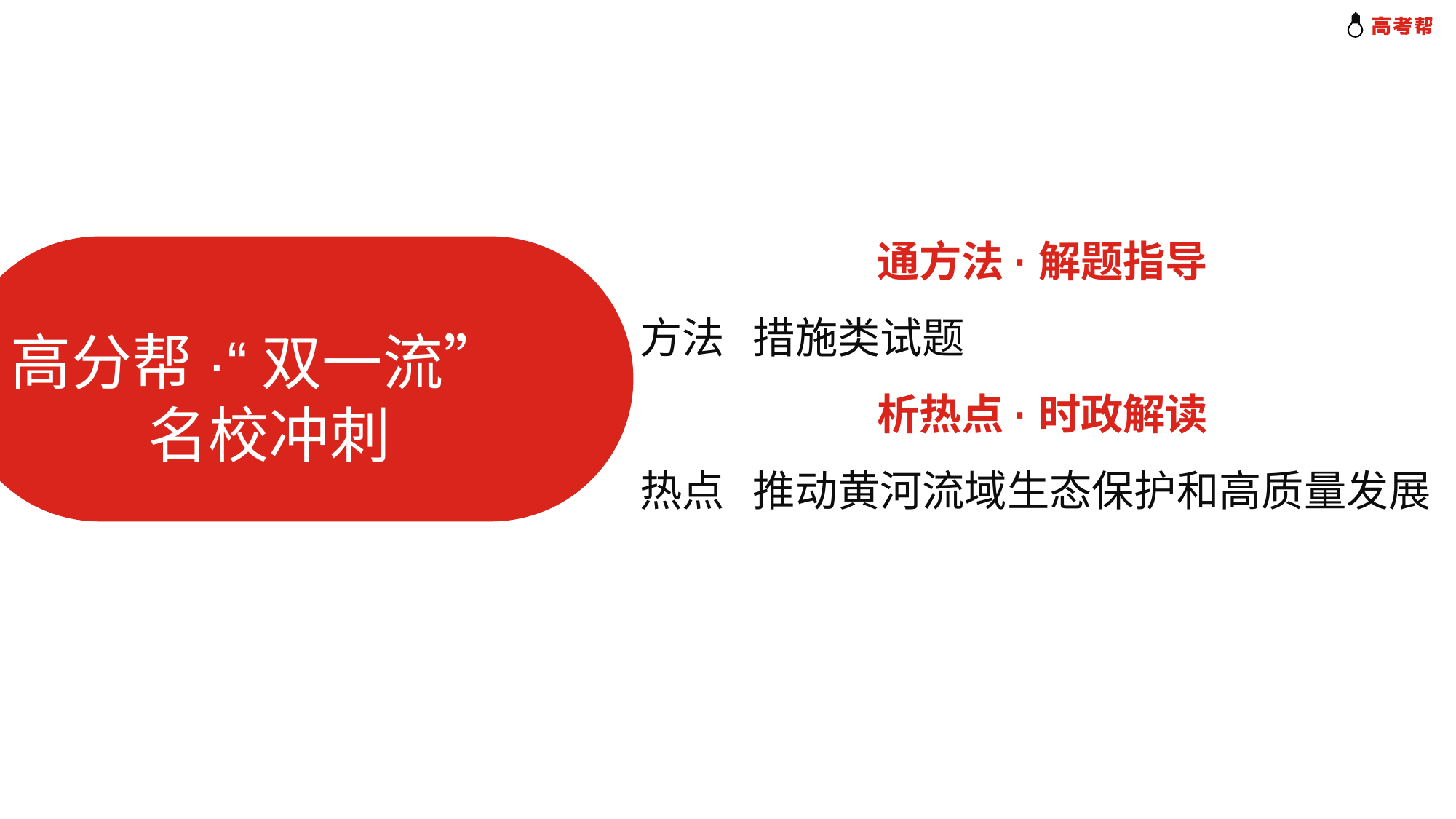

通方法·解题指导
方法   措施类试题
析热点·时政解读
热点   推动黄河流域生态保护和高质量发展
高分帮·“双一流”
         名校冲刺